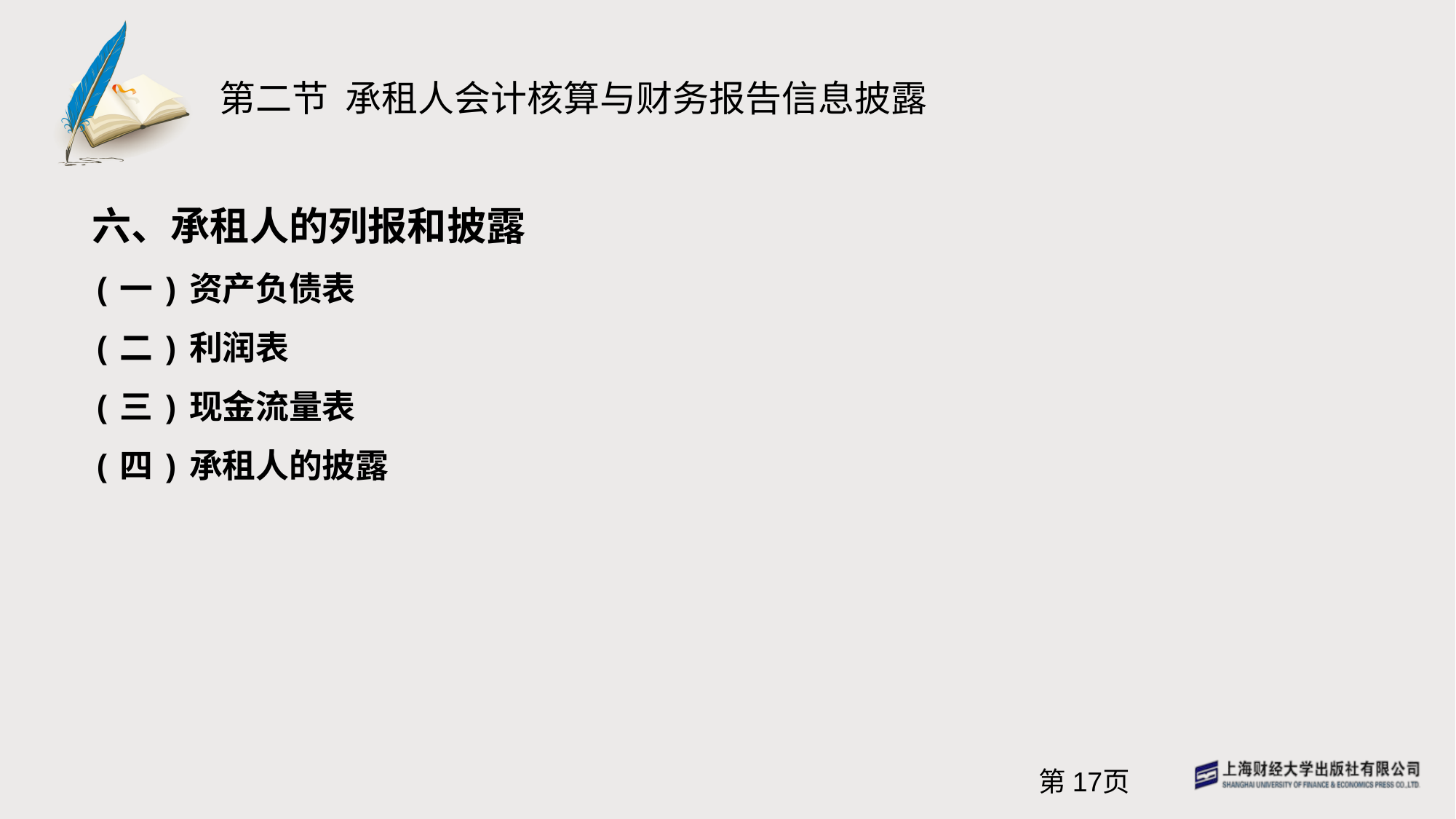

# 第二节  承租人会计核算与财务报告信息披露
六、承租人的列报和披露
(一)资产负债表
(二)利润表
(三)现金流量表
(四)承租人的披露

17